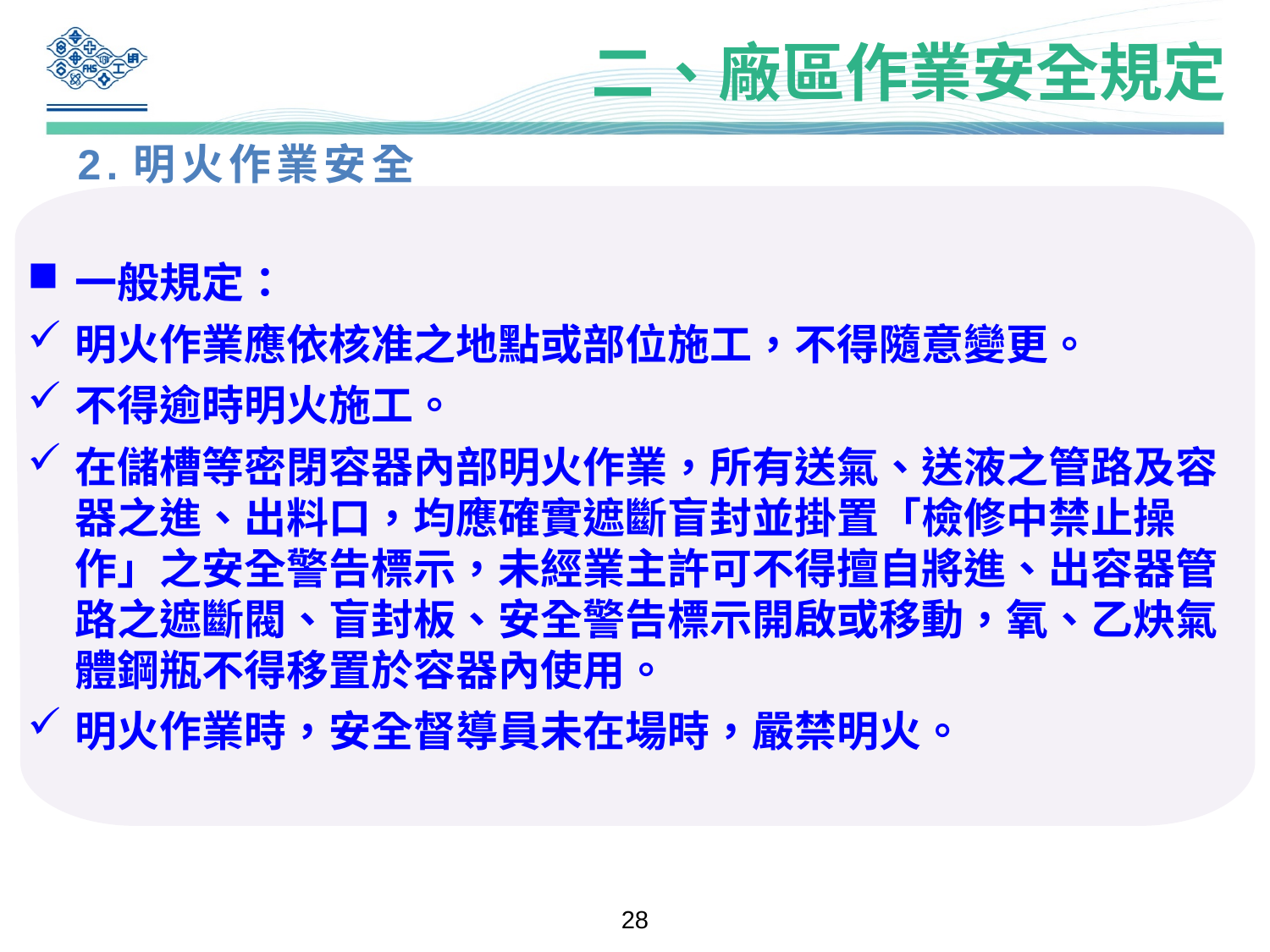

二、廠區作業安全規定
2.明火作業安全
一般規定：
明火作業應依核准之地點或部位施工，不得隨意變更。
不得逾時明火施工。
在儲槽等密閉容器內部明火作業，所有送氣、送液之管路及容器之進、出料口，均應確實遮斷盲封並掛置「檢修中禁止操作」之安全警告標示，未經業主許可不得擅自將進、出容器管路之遮斷閥、盲封板、安全警告標示開啟或移動，氧、乙炔氣體鋼瓶不得移置於容器內使用。
明火作業時，安全督導員未在場時，嚴禁明火。